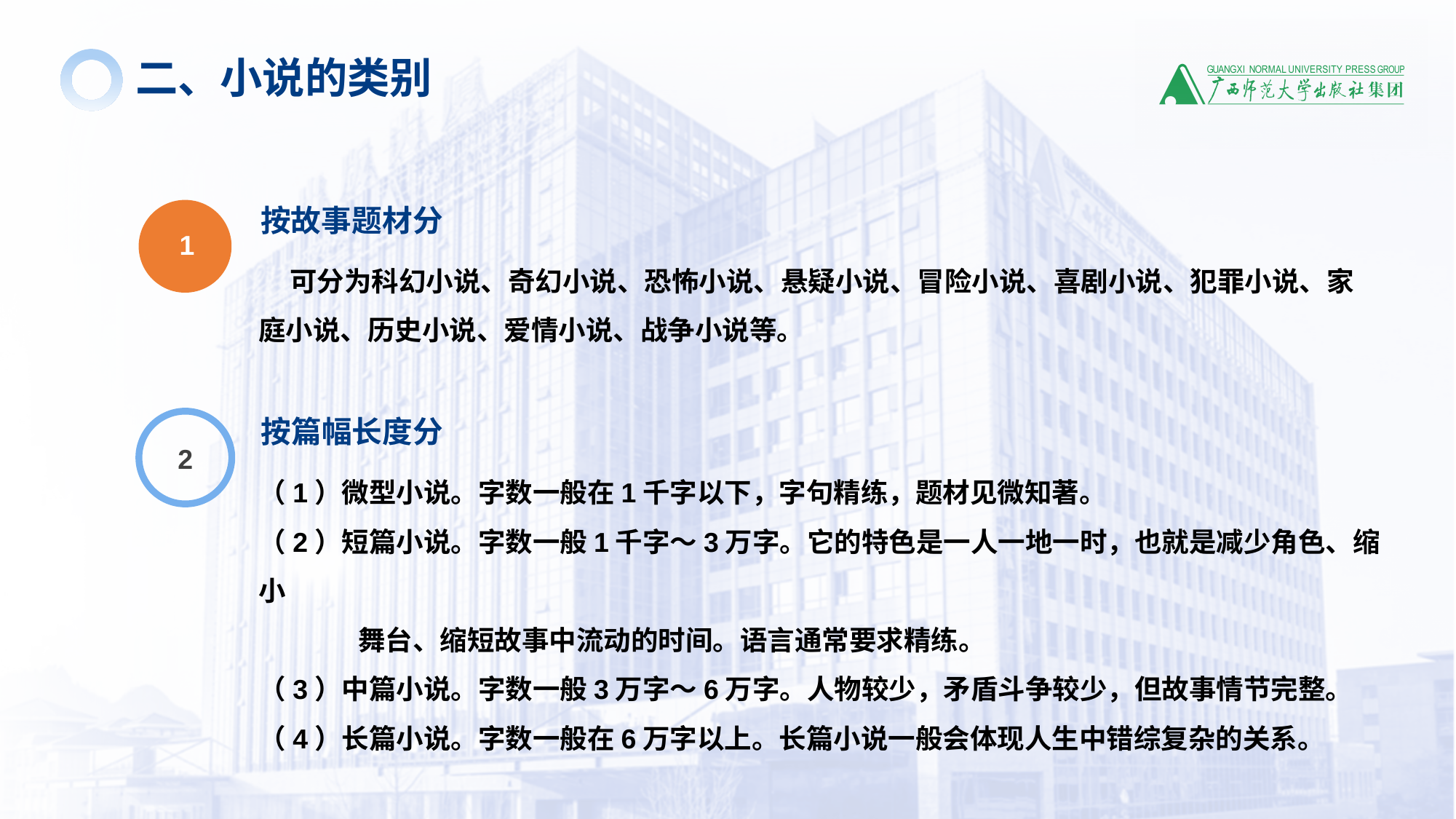

二、小说的类别

按故事题材分
    可分为科幻小说、奇幻小说、恐怖小说、悬疑小说、冒险小说、喜剧小说、犯罪小说、家庭小说、历史小说、爱情小说、战争小说等。

1
按篇幅长度分
（1）微型小说。字数一般在1千字以下，字句精练，题材见微知著。
（2）短篇小说。字数一般1千字～3万字。它的特色是一人一地一时，也就是减少角色、缩小
               舞台、缩短故事中流动的时间。语言通常要求精练。
（3）中篇小说。字数一般3万字～6万字。人物较少，矛盾斗争较少，但故事情节完整。
（4）长篇小说。字数一般在6万字以上。长篇小说一般会体现人生中错综复杂的关系。

2